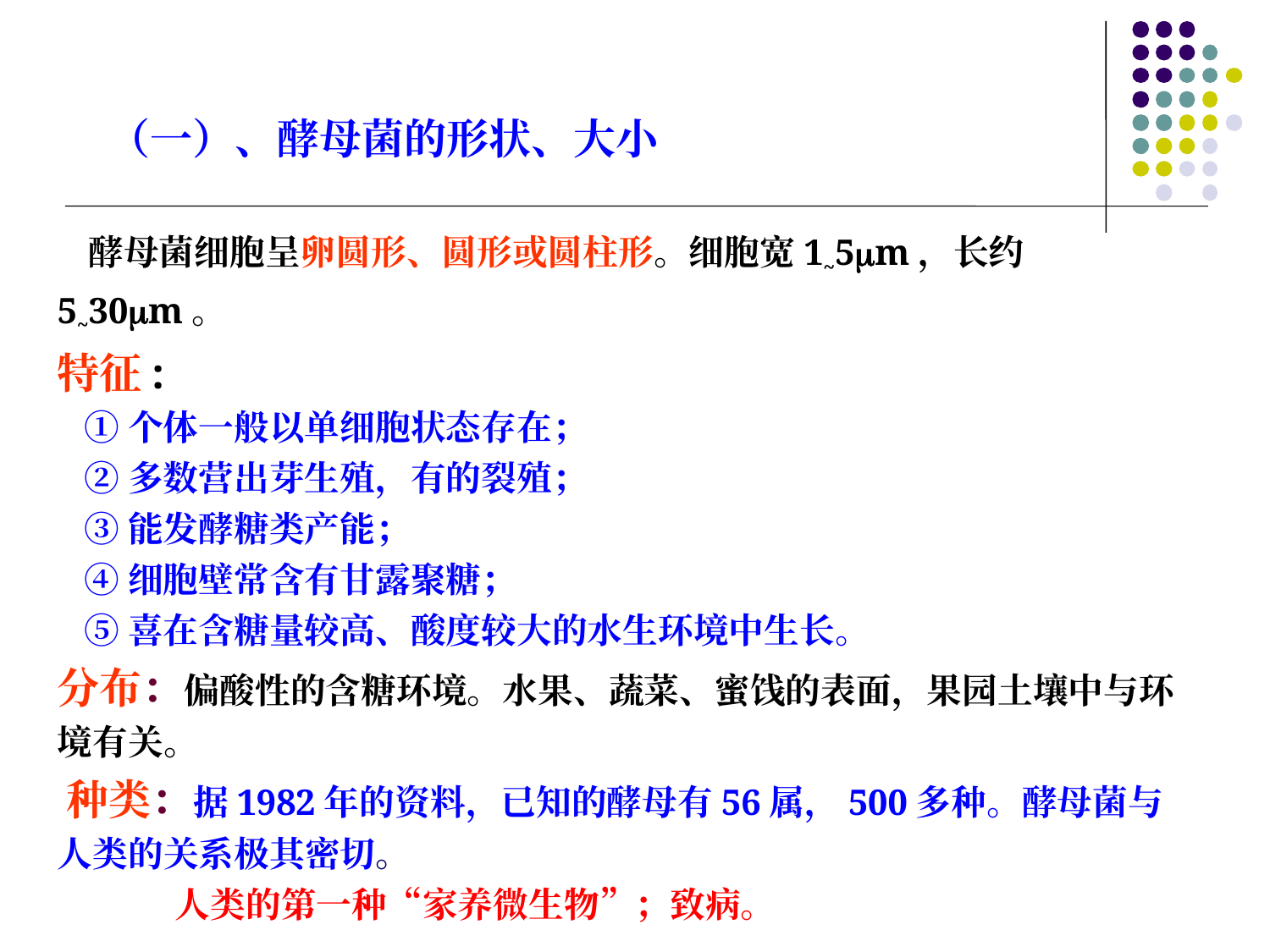

（一）、酵母菌的形状、大小
      酵母菌细胞呈卵圆形、圆形或圆柱形。细胞宽1~5μm，长约5~30μm。
特征:
      ①个体一般以单细胞状态存在；
   ②多数营出芽生殖，有的裂殖；
   ③能发酵糖类产能；
   ④细胞壁常含有甘露聚糖；
   ⑤喜在含糖量较高、酸度较大的水生环境中生长。
分布：偏酸性的含糖环境。水果、蔬菜、蜜饯的表面，果园土壤中与环境有关。
 种类：据1982年的资料，已知的酵母有56属，500多种。酵母菌与人类的关系极其密切。
            人类的第一种“家养微生物”；致病。